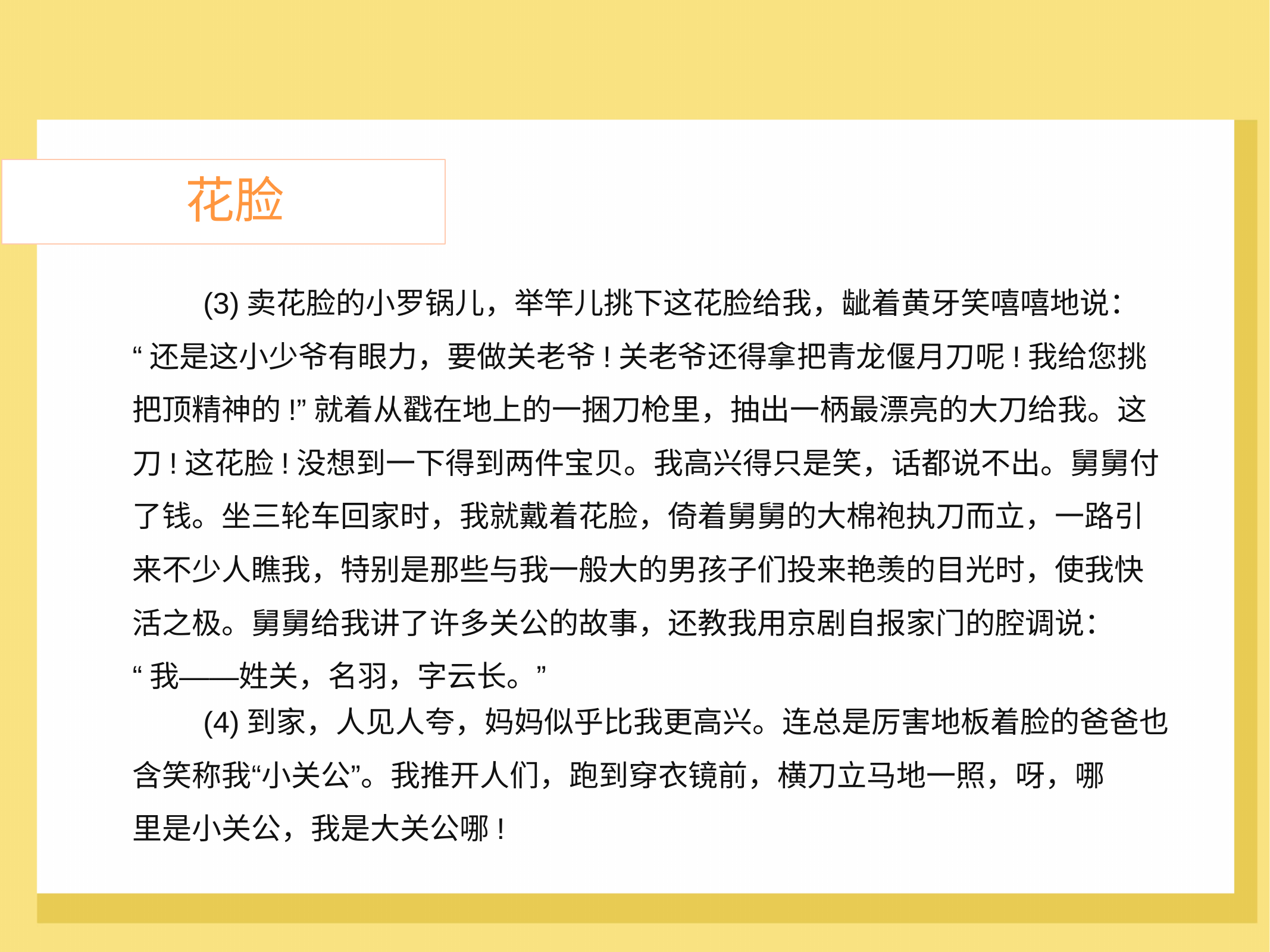

花脸
	(3)卖花脸的小罗锅儿，举竿儿挑下这花脸给我，龇着黄牙笑嘻嘻地说：

“还是这小少爷有眼力，要做关老爷!关老爷还得拿把青龙偃月刀呢!我给您挑

把顶精神的!”就着从戳在地上的一捆刀枪里，抽出一柄最漂亮的大刀给我。这

刀!这花脸!没想到一下得到两件宝贝。我高兴得只是笑，话都说不出。舅舅付

了钱。坐三轮车回家时，我就戴着花脸，倚着舅舅的大棉袍执刀而立，一路引

来不少人瞧我，特别是那些与我一般大的男孩子们投来艳羡的目光时，使我快

活之极。舅舅给我讲了许多关公的故事，还教我用京剧自报家门的腔调说：

“我——姓关，名羽，字云长。”
	(4)到家，人见人夸，妈妈似乎比我更高兴。连总是厉害地板着脸的爸爸也

含笑称我“小关公”。我推开人们，跑到穿衣镜前，横刀立马地一照，呀，哪

里是小关公，我是大关公哪!